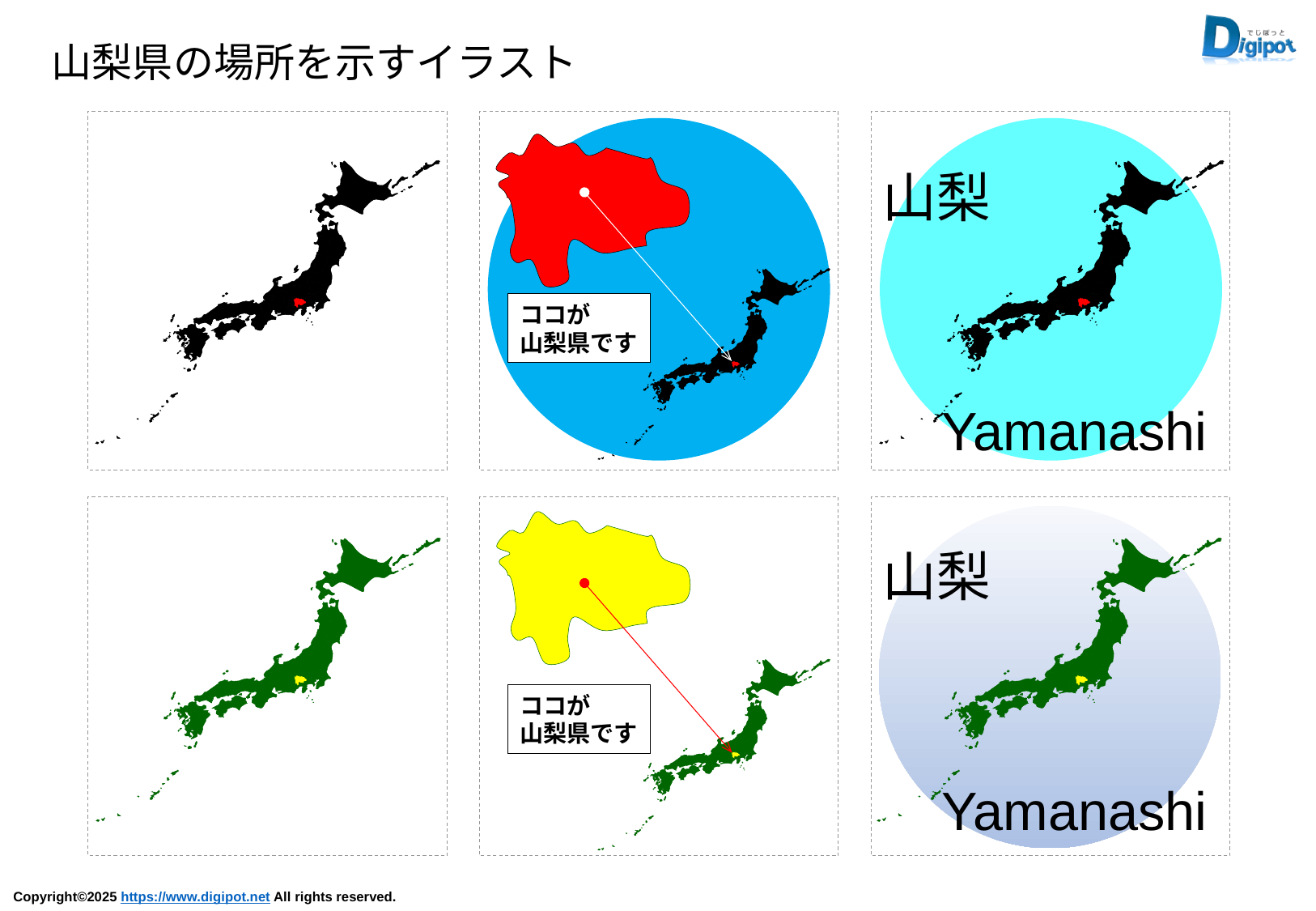

山梨県の場所を示すイラスト

ココが
山梨県です

山梨

Yamanashi

山梨

Yamanashi

ココが
山梨県です